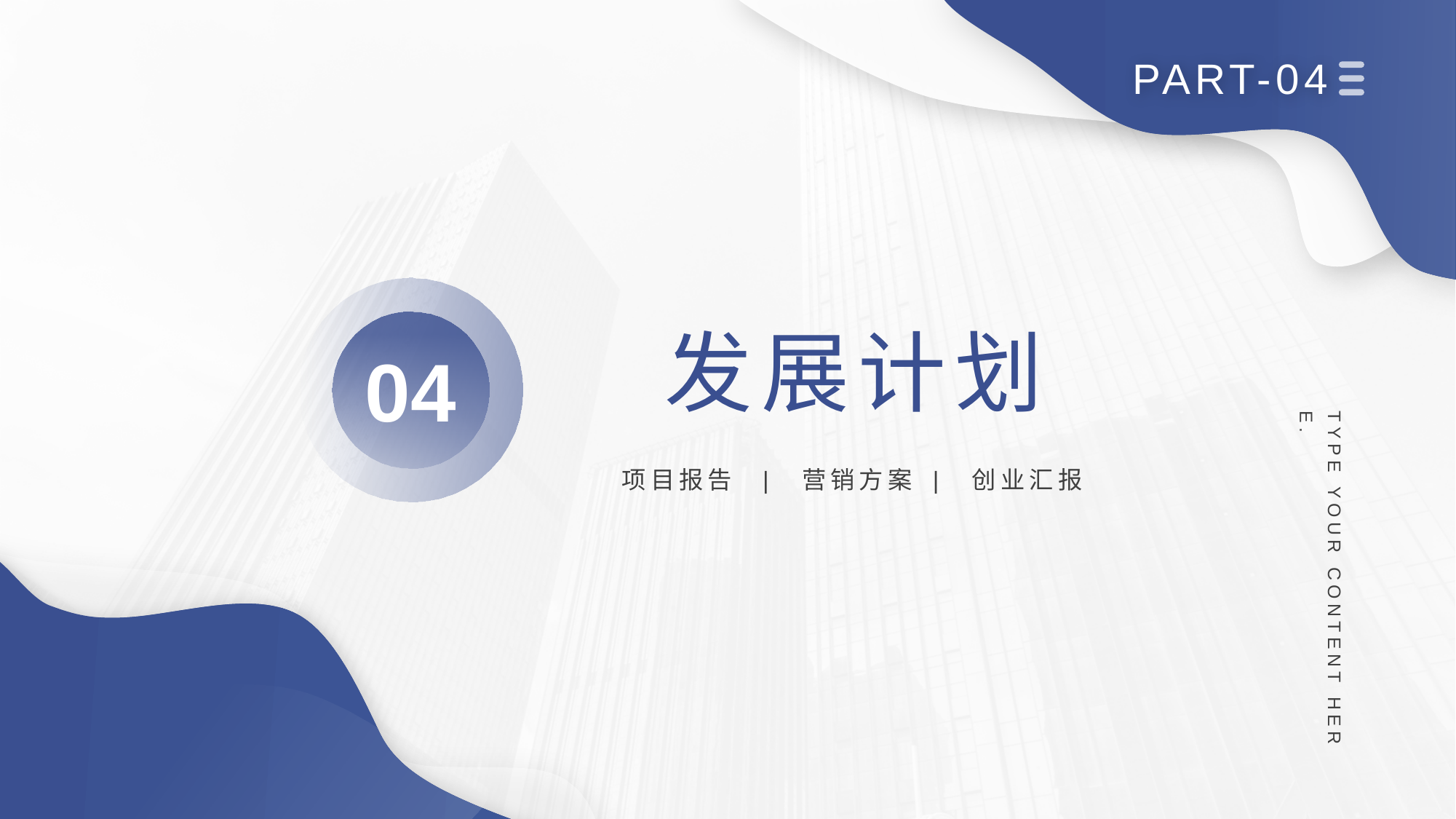

PART-04

04
发展计划
项目报告  |  营销方案 |  创业汇报

TYPE YOUR CONTENT HERE.